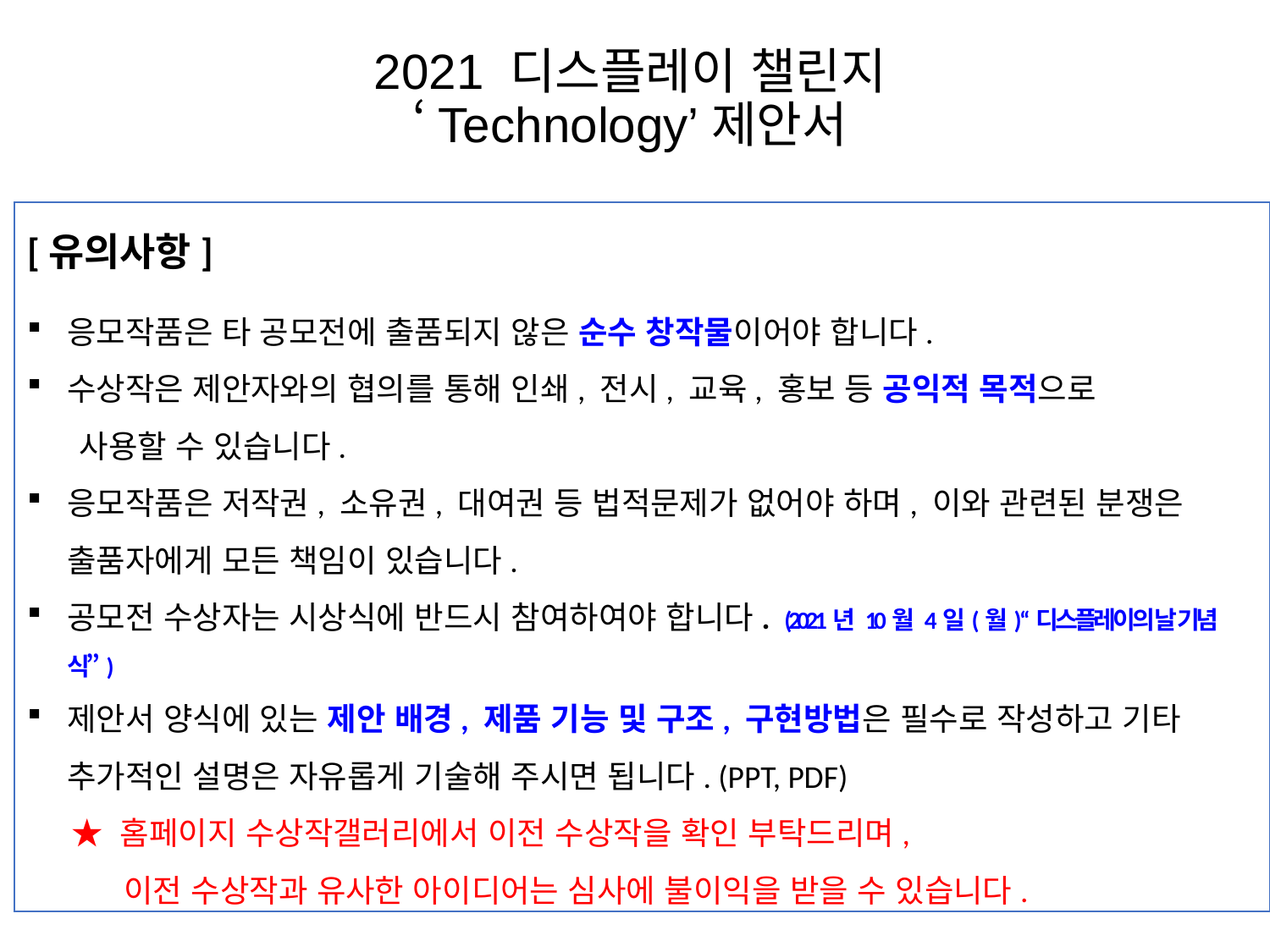

# 2021 디스플레이 챌린지 ‘Technology’제안서
[유의사항]

응모작품은 타 공모전에 출품되지 않은 순수 창작물이어야 합니다.
수상작은 제안자와의 협의를 통해 인쇄, 전시, 교육, 홍보 등 공익적 목적으로
     사용할 수 있습니다.
응모작품은 저작권, 소유권, 대여권 등 법적문제가 없어야 하며, 이와 관련된 분쟁은 출품자에게 모든 책임이 있습니다.
공모전 수상자는 시상식에 반드시 참여하여야 합니다.  (2021년 10월 4일(월) “디스플레이의 날 기념식”)
제안서 양식에 있는 제안 배경, 제품 기능 및 구조, 구현방법은 필수로 작성하고 기타 추가적인 설명은 자유롭게 기술해 주시면 됩니다. (PPT, PDF)
     ★ 홈페이지 수상작갤러리에서 이전 수상작을 확인 부탁드리며,
          이전 수상작과 유사한 아이디어는 심사에 불이익을 받을 수 있습니다.